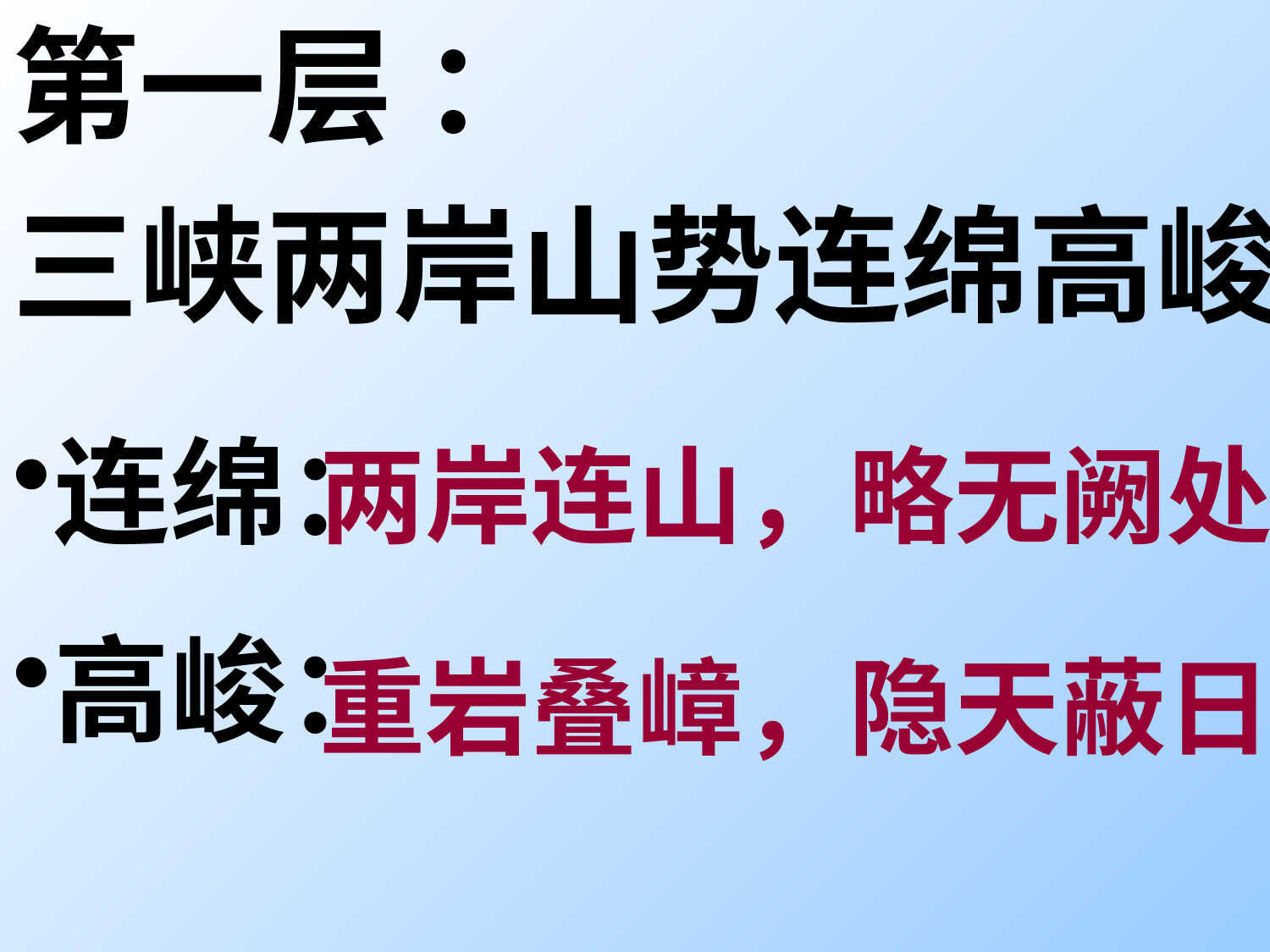

第一层 ：
三峡两岸山势连绵高峻
连绵：
高峻：
两岸连山，略无阙处
重岩叠嶂，隐天蔽日